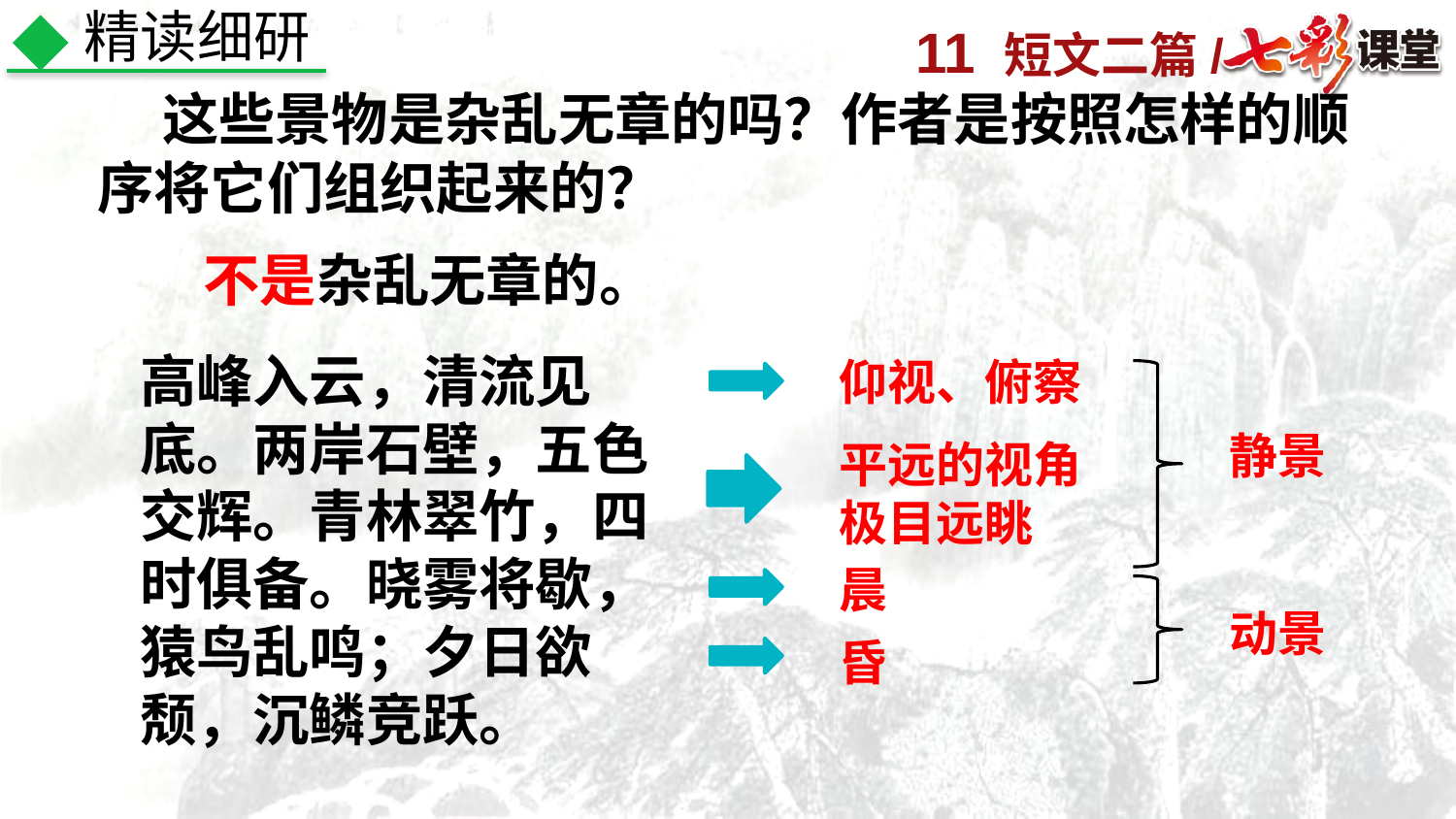

精读细研

    这些景物是杂乱无章的吗？作者是按照怎样的顺序将它们组织起来的？
不是杂乱无章的。
高峰入云，清流见底。两岸石壁，五色交辉。青林翠竹，四时俱备。晓雾将歇，猿鸟乱鸣；夕日欲颓，沉鳞竞跃。
仰视、俯察

静景
平远的视角极目远眺

晨

动景
昏